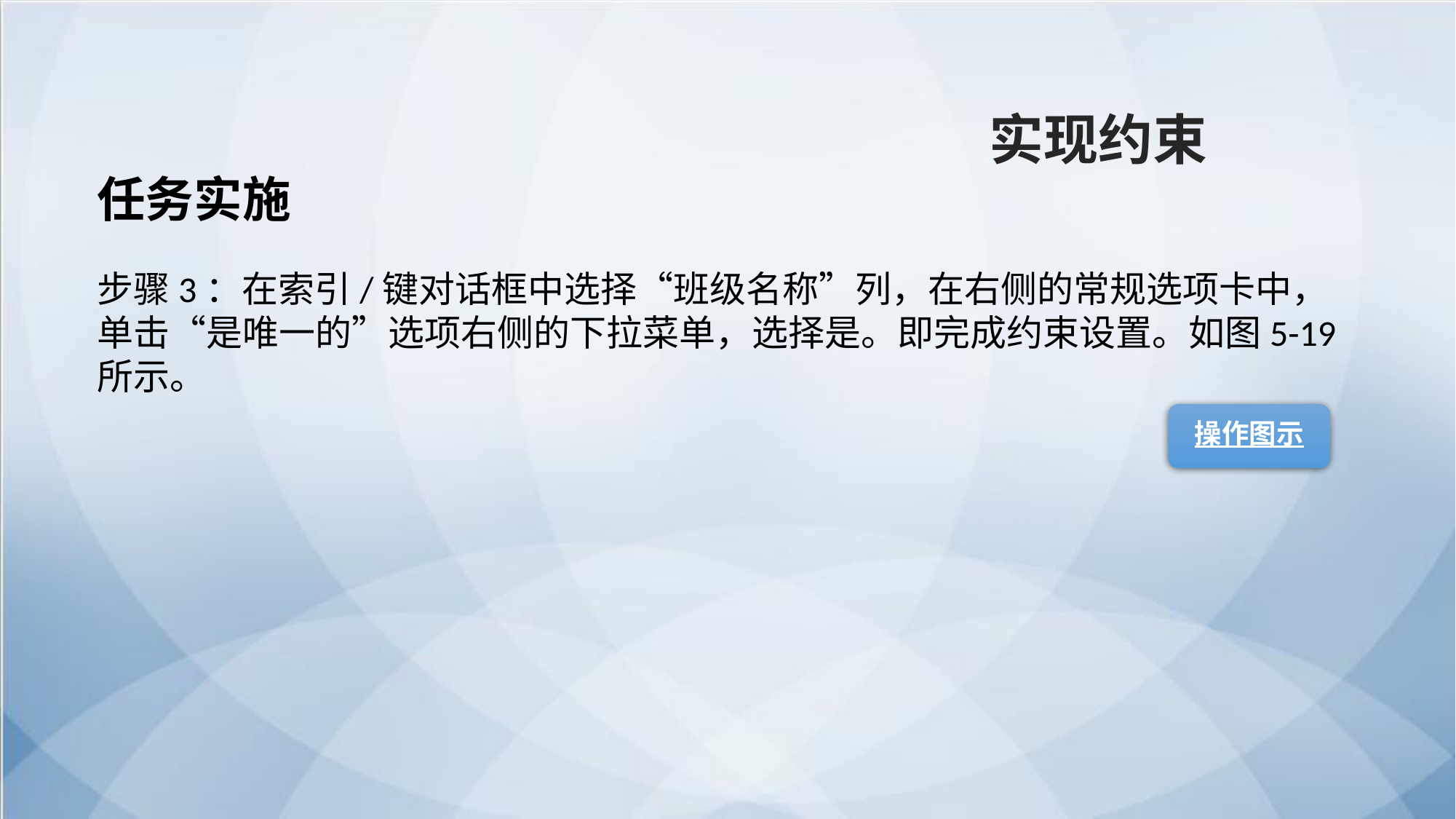

实现约束
任务实施
步骤3：在索引/键对话框中选择“班级名称”列，在右侧的常规选项卡中，单击“是唯一的”选项右侧的下拉菜单，选择是。即完成约束设置。如图5-19所示。
操作图示